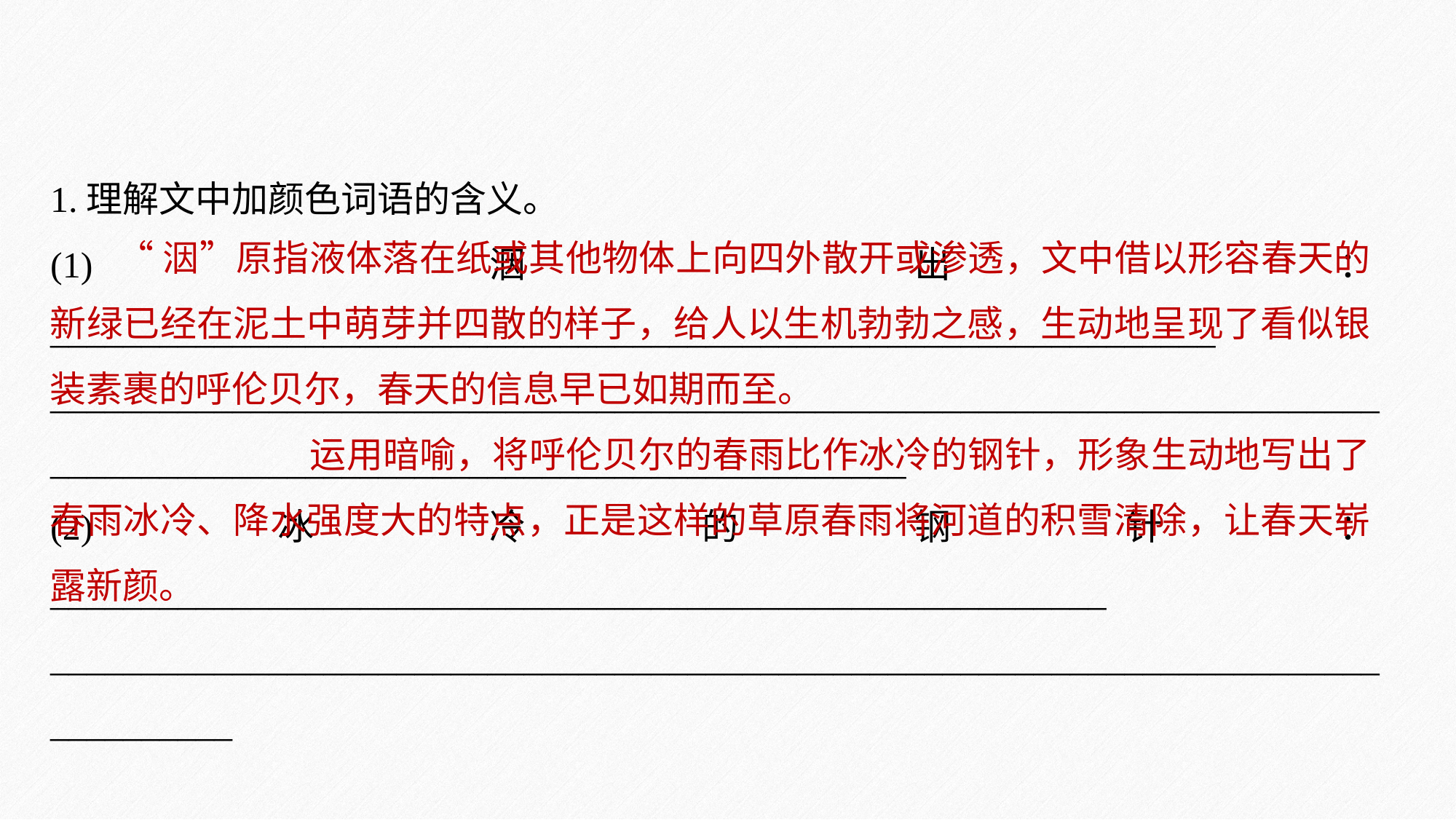

1.理解文中加颜色词语的含义。
(1)洇出：________________________________________________________________
________________________________________________________________________________________________________________________
(2)冰冷的钢针：__________________________________________________________
___________________________________________________________________________________
        “洇”原指液体落在纸或其他物体上向四外散开或渗透，文中借以形容春天的新绿已经在泥土中萌芽并四散的样子，给人以生机勃勃之感，生动地呈现了看似银装素裹的呼伦贝尔，春天的信息早已如期而至。
                              运用暗喻，将呼伦贝尔的春雨比作冰冷的钢针，形象生动地写出了春雨冰冷、降水强度大的特点，正是这样的草原春雨将河道的积雪清除，让春天崭露新颜。